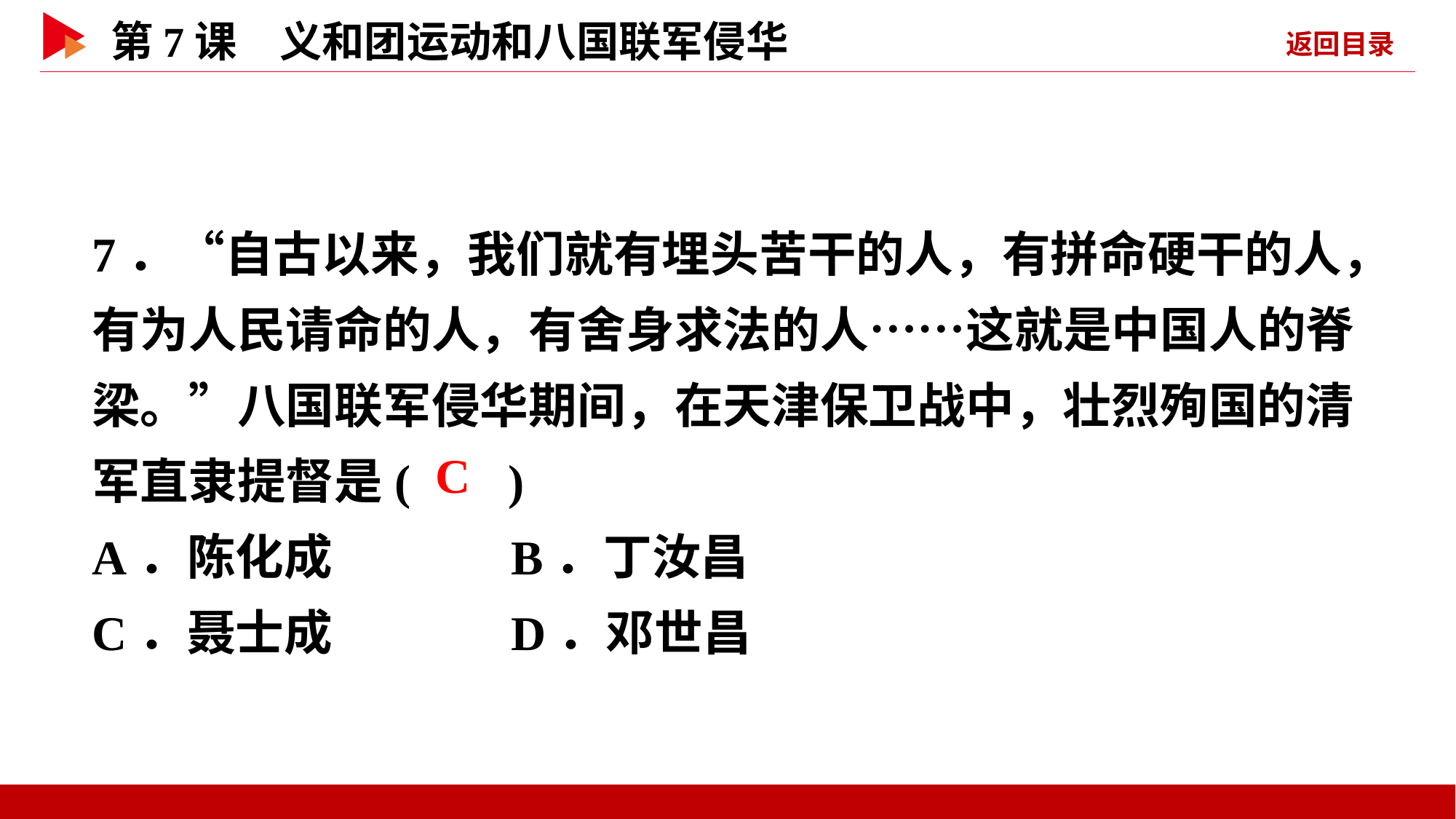

7．“自古以来，我们就有埋头苦干的人，有拼命硬干的人，有为人民请命的人，有舍身求法的人……这就是中国人的脊梁。”八国联军侵华期间，在天津保卫战中，壮烈殉国的清军直隶提督是(        )
A．陈化成               B．丁汝昌
C．聂士成               D．邓世昌
   C